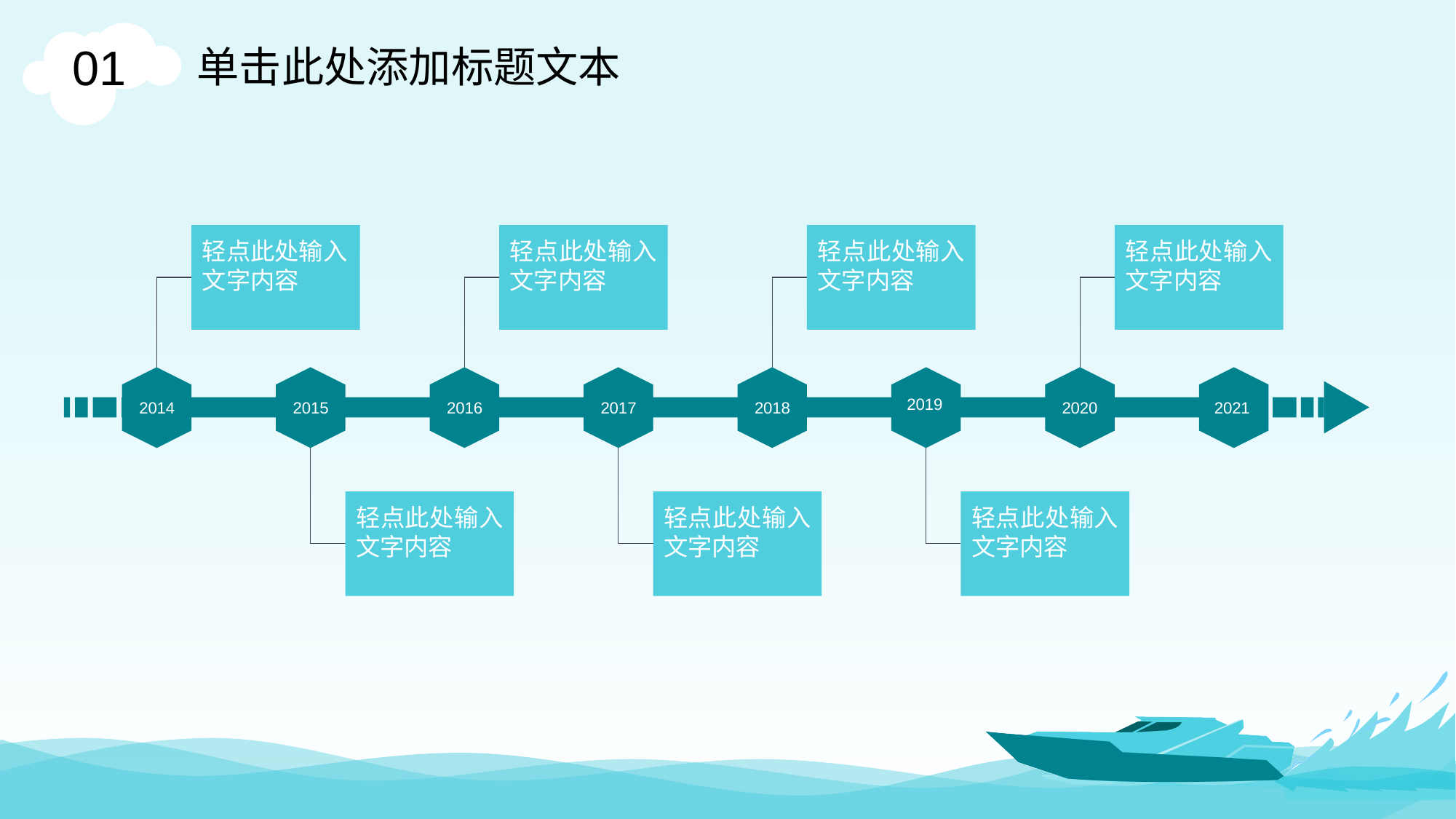

01
单击此处添加标题文本

轻点此处输入文字内容
轻点此处输入文字内容
轻点此处输入文字内容
轻点此处输入文字内容

2014

2019
2020
2021
2015
2016
2017
2018

轻点此处输入文字内容
轻点此处输入文字内容
轻点此处输入文字内容